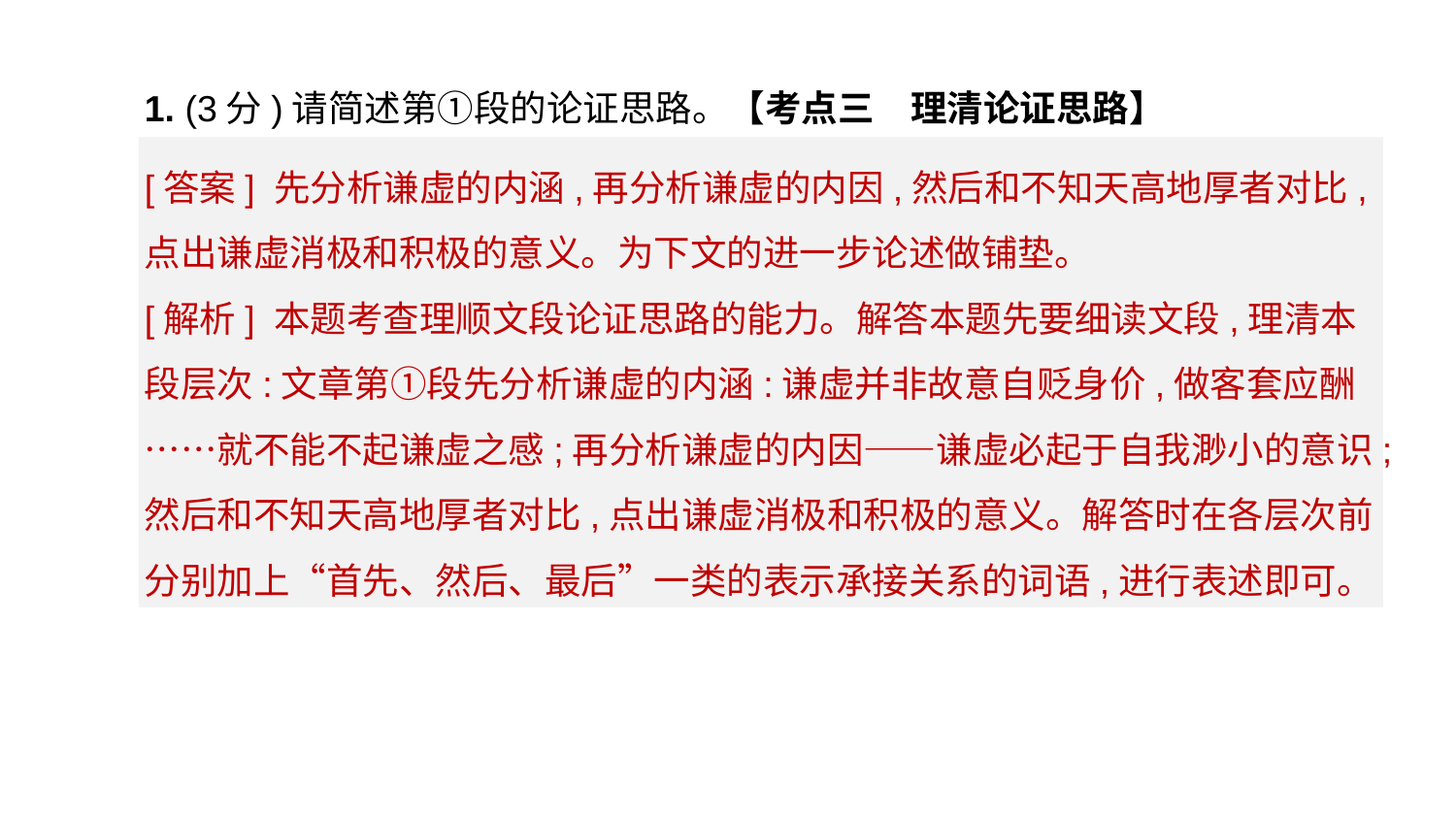

1. (3分)请简述第①段的论证思路。【考点三　理清论证思路】
[答案] 先分析谦虚的内涵,再分析谦虚的内因,然后和不知天高地厚者对比,点出谦虚消极和积极的意义。为下文的进一步论述做铺垫。
[解析] 本题考查理顺文段论证思路的能力。解答本题先要细读文段,理清本段层次:文章第①段先分析谦虚的内涵:谦虚并非故意自贬身价,做客套应酬……就不能不起谦虚之感;再分析谦虚的内因——谦虚必起于自我渺小的意识;然后和不知天高地厚者对比,点出谦虚消极和积极的意义。解答时在各层次前分别加上“首先、然后、最后”一类的表示承接关系的词语,进行表述即可。